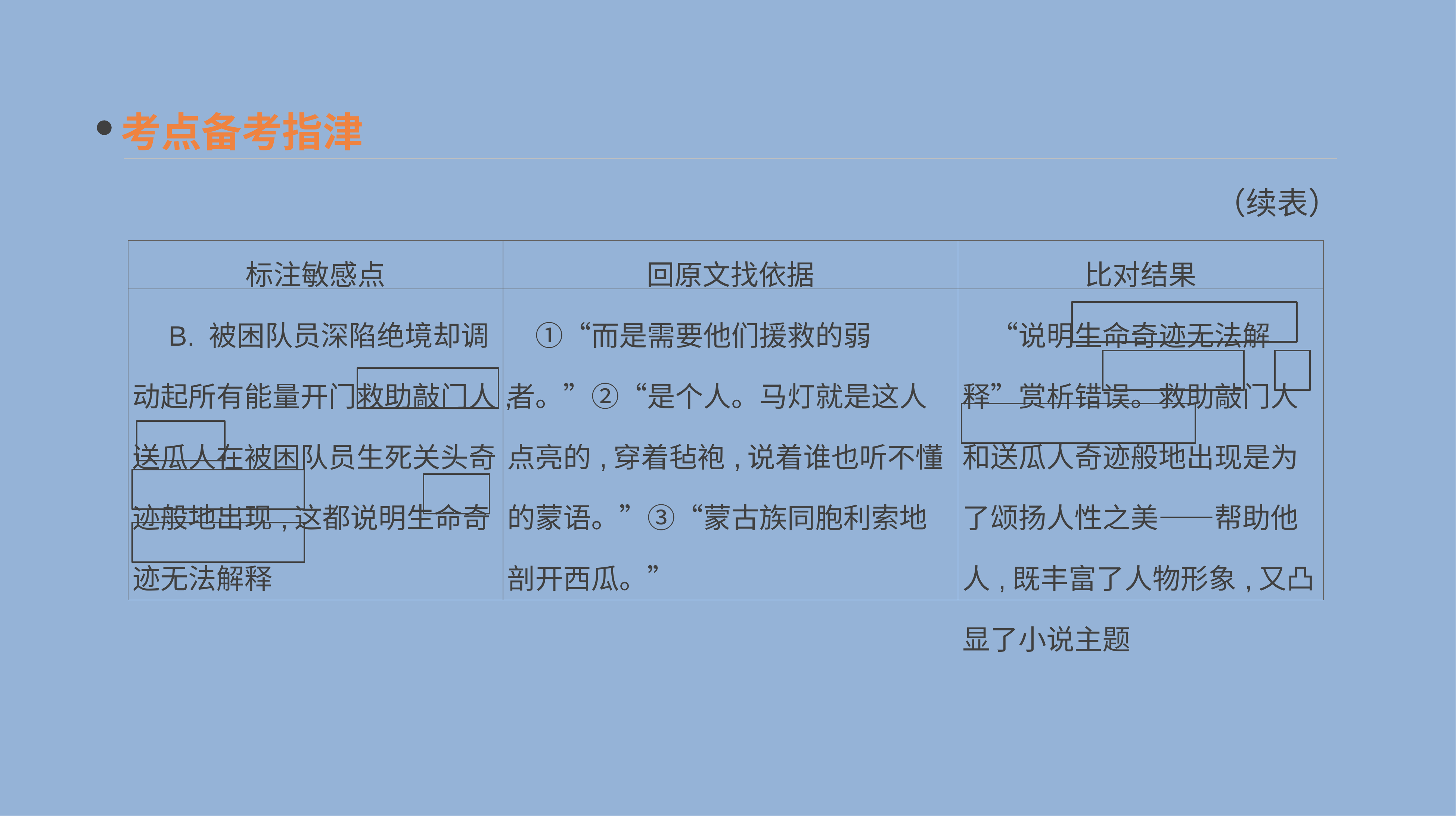

考点备考指津

（续表）
| 标注敏感点 | 回原文找依据 | 比对结果 |
| --- | --- | --- |
| B. 被困队员深陷绝境却调动起所有能量开门救助敲门人,送瓜人在被困队员生死关头奇迹般地出现,这都说明生命奇迹无法解释 | ①“而是需要他们援救的弱者。”②“是个人。马灯就是这人点亮的,穿着毡袍,说着谁也听不懂的蒙语。”③“蒙古族同胞利索地剖开西瓜。” | “说明生命奇迹无法解释”赏析错误。救助敲门人和送瓜人奇迹般地出现是为了颂扬人性之美——帮助他人,既丰富了人物形象,又凸显了小说主题 |